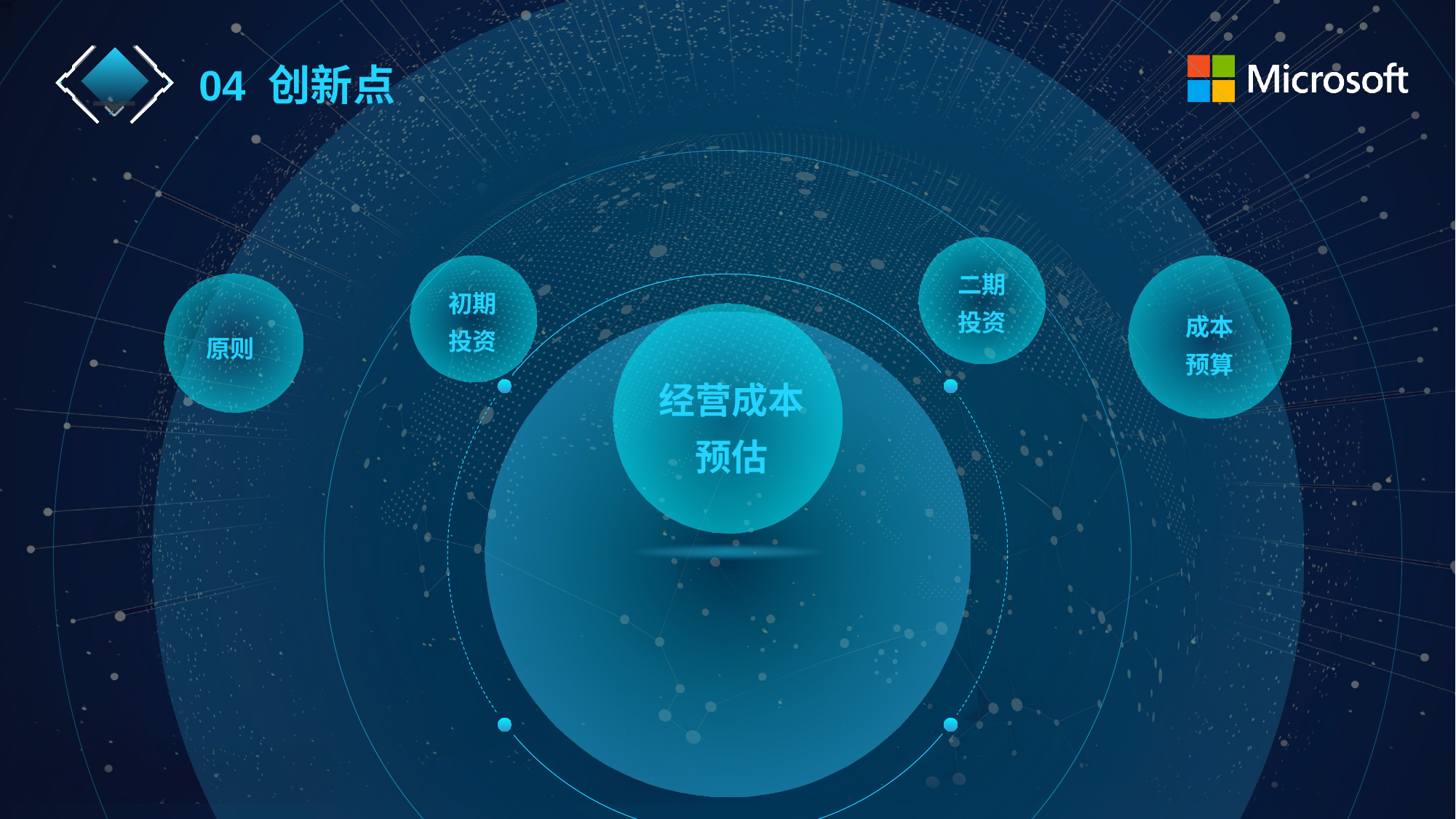

04 创新点

二期投资

初期投资
成本预算

原则
经营成本预估